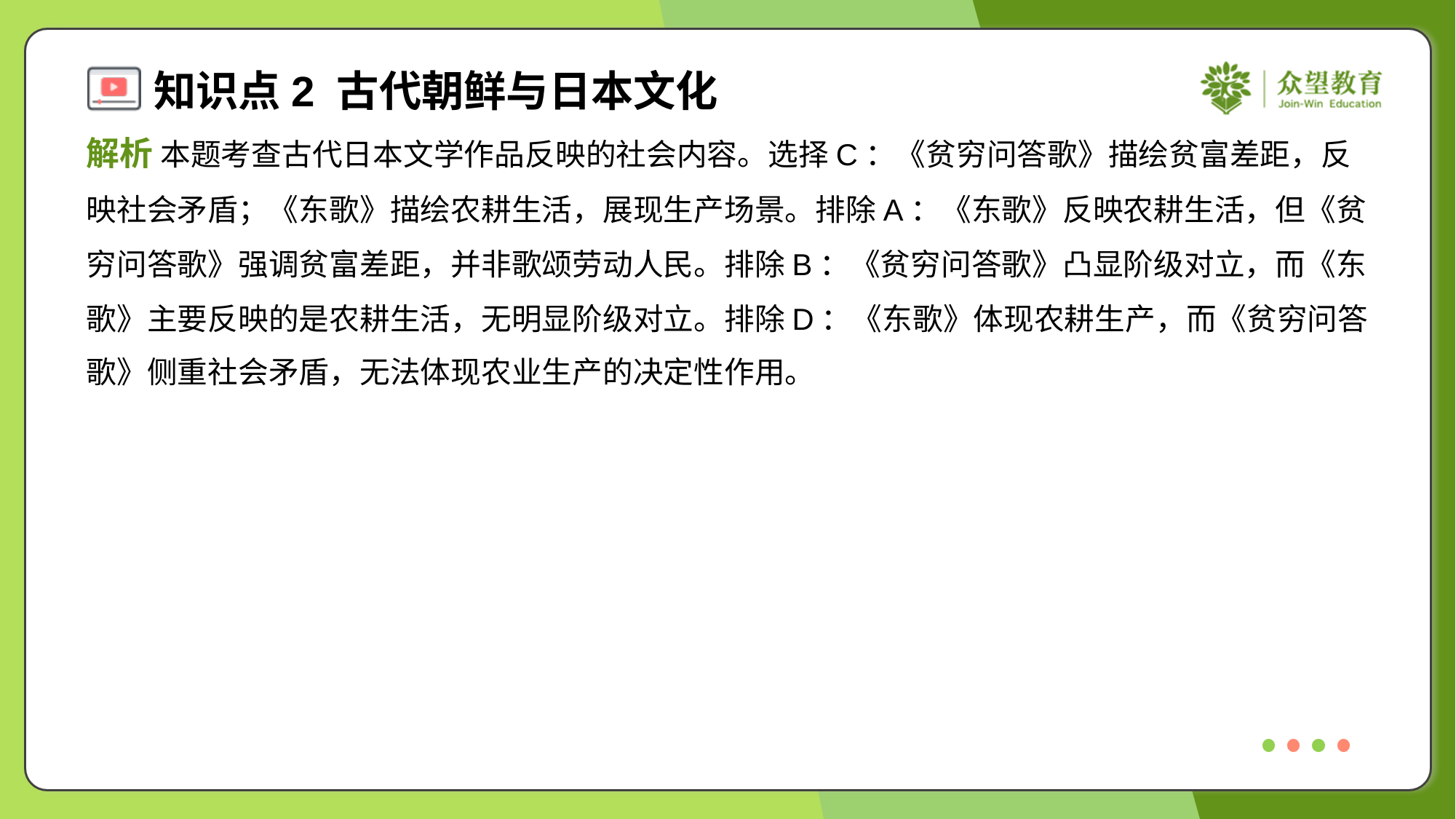

解析 本题考查古代日本文学作品反映的社会内容。选择C：《贫穷问答歌》描绘贫富差距，反
映社会矛盾；《东歌》描绘农耕生活，展现生产场景。排除A：《东歌》反映农耕生活，但《贫
穷问答歌》强调贫富差距，并非歌颂劳动人民。排除B：《贫穷问答歌》凸显阶级对立，而《东
歌》主要反映的是农耕生活，无明显阶级对立。排除D：《东歌》体现农耕生产，而《贫穷问答
歌》侧重社会矛盾，无法体现农业生产的决定性作用。